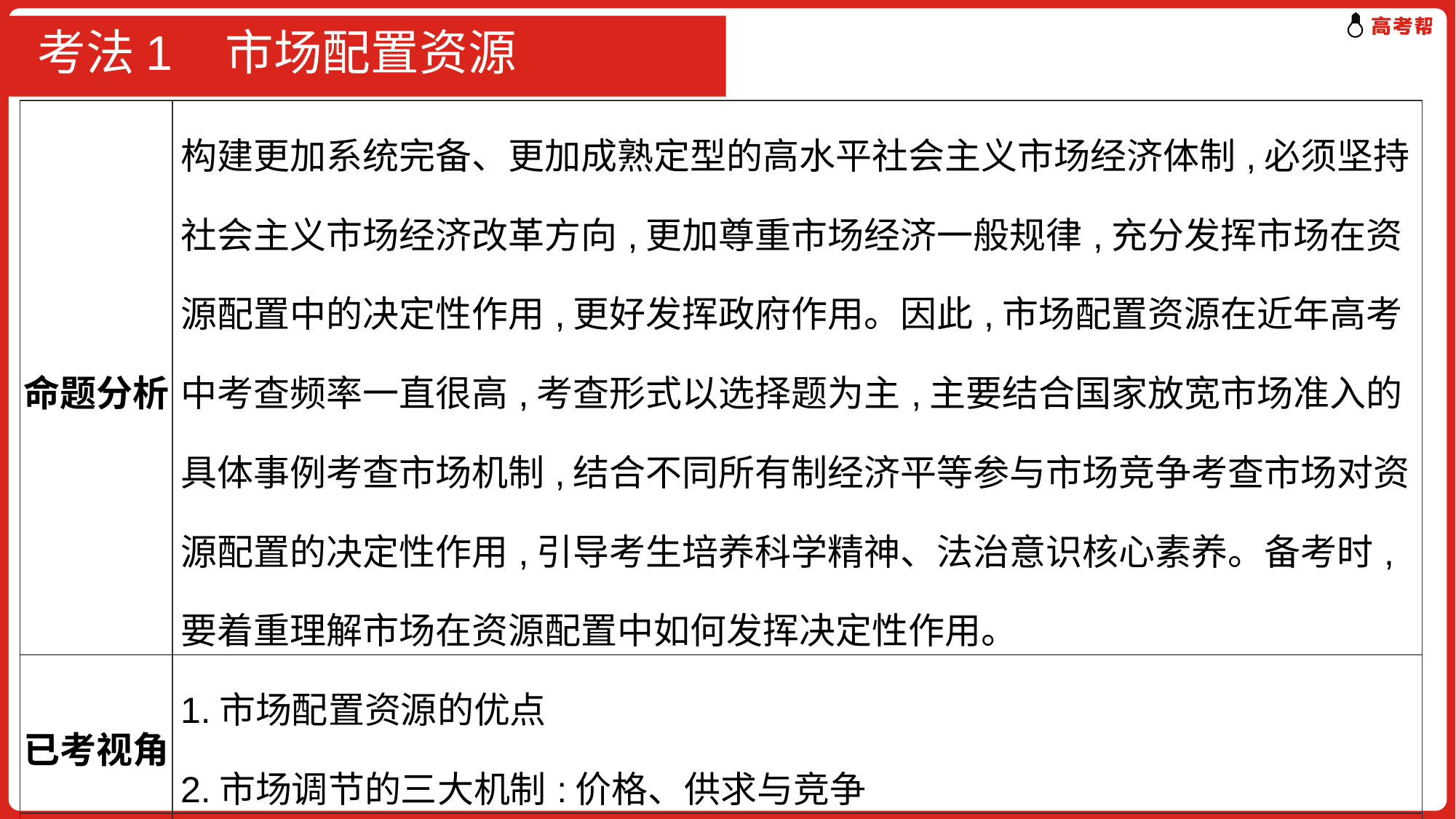

# 考法1   市场配置资源
| 命题分析 | 构建更加系统完备、更加成熟定型的高水平社会主义市场经济体制,必须坚持社会主义市场经济改革方向,更加尊重市场经济一般规律,充分发挥市场在资源配置中的决定性作用,更好发挥政府作用。因此,市场配置资源在近年高考中考查频率一直很高,考查形式以选择题为主,主要结合国家放宽市场准入的具体事例考查市场机制,结合不同所有制经济平等参与市场竞争考查市场对资源配置的决定性作用,引导考生培养科学精神、法治意识核心素养。备考时,要着重理解市场在资源配置中如何发挥决定性作用。 |
| --- | --- |
| 已考视角 | 1.市场配置资源的优点 2.市场调节的三大机制:价格、供求与竞争 |
| 预测视角 | 市场对资源配置的决定性作用 |